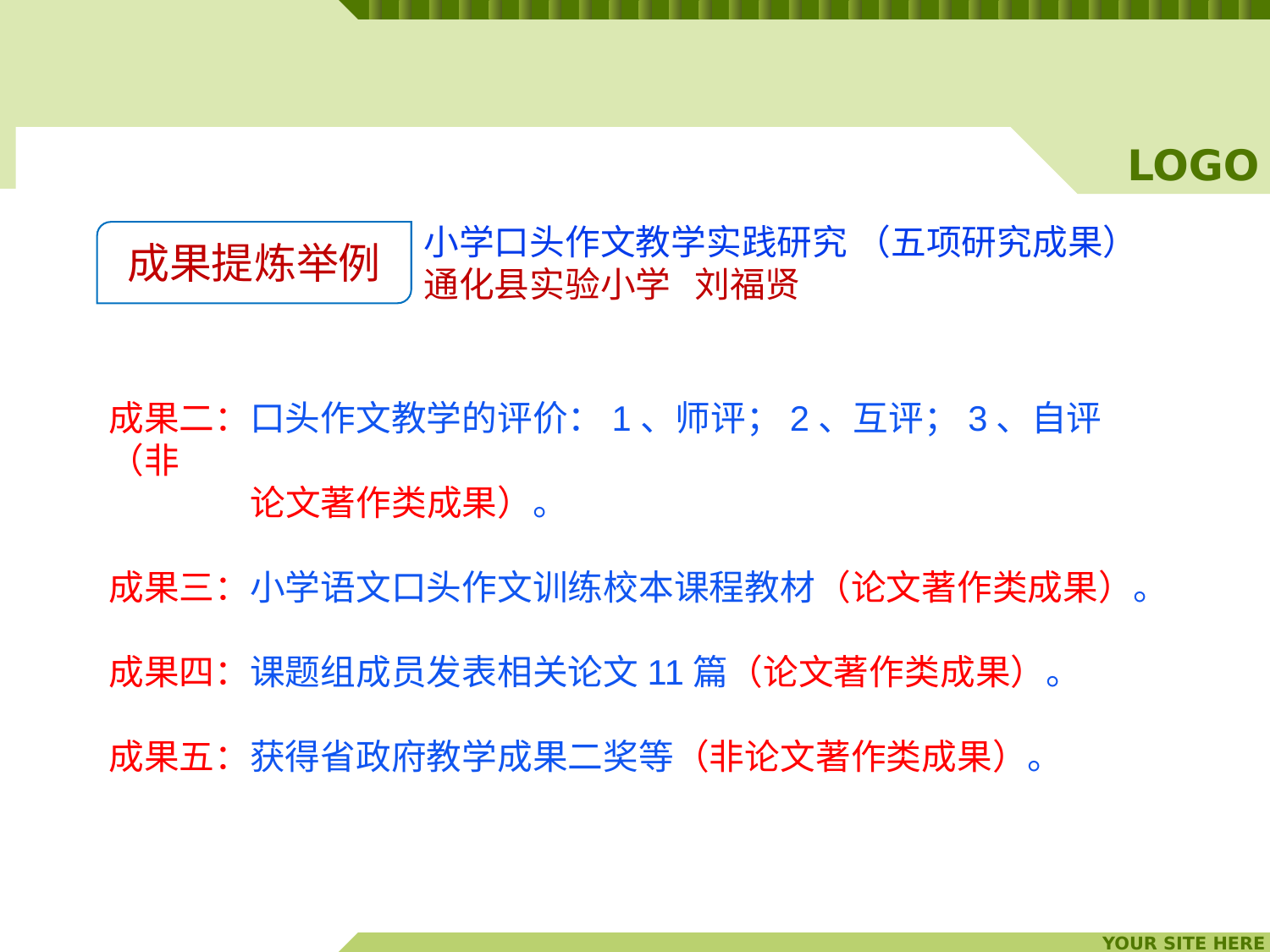

小学口头作文教学实践研究 （五项研究成果）
通化县实验小学   刘福贤

成果提炼举例
成果二：口头作文教学的评价：1、师评；2、互评；3、自评（非
                 论文著作类成果）。

成果三：小学语文口头作文训练校本课程教材（论文著作类成果）。

成果四：课题组成员发表相关论文11篇（论文著作类成果）。

成果五：获得省政府教学成果二奖等（非论文著作类成果）。